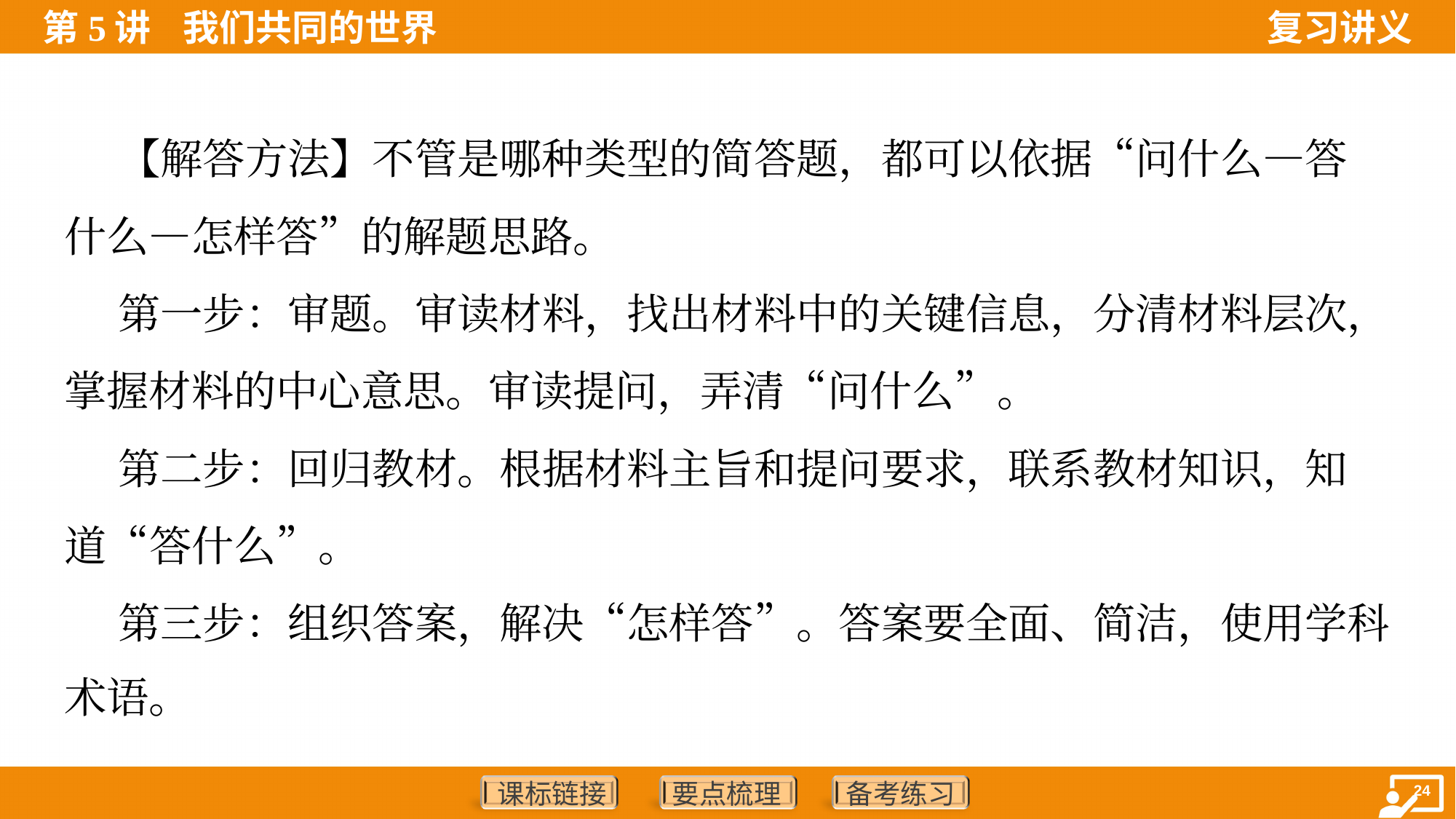

【解答方法】不管是哪种类型的简答题，都可以依据“问什么—答
什么—怎样答”的解题思路。
    第一步：审题。审读材料，找出材料中的关键信息，分清材料层次，
掌握材料的中心意思。审读提问，弄清“问什么”。
    第二步：回归教材。根据材料主旨和提问要求，联系教材知识，知
道“答什么”。
    第三步：组织答案，解决“怎样答”。答案要全面、简洁，使用学科
术语。